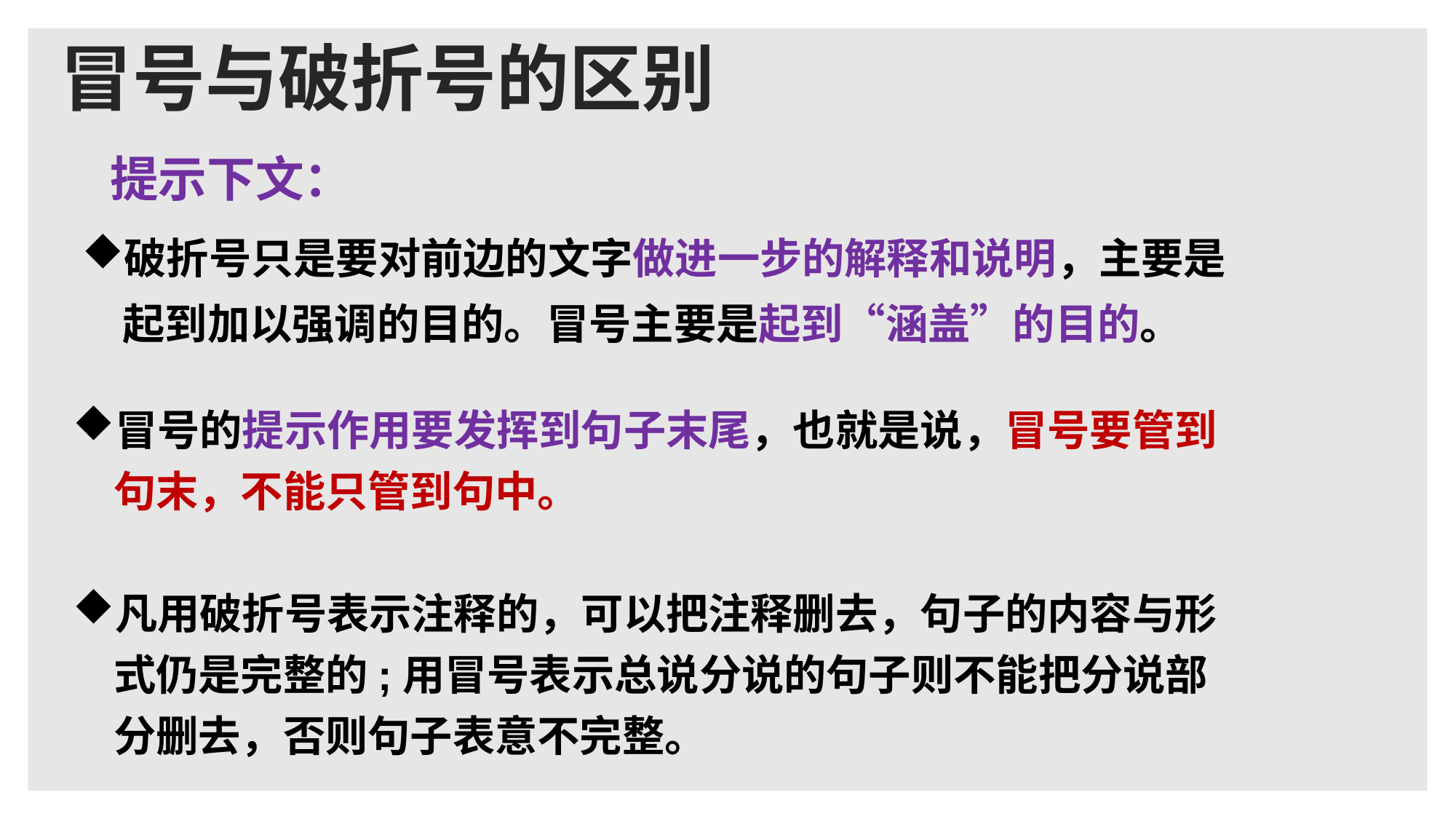

# 冒号与破折号的区别
提示下文：
破折号只是要对前边的文字做进一步的解释和说明，主要是起到加以强调的目的。冒号主要是起到“涵盖”的目的。
冒号的提示作用要发挥到句子末尾，也就是说，冒号要管到句末，不能只管到句中。

凡用破折号表示注释的，可以把注释删去，句子的内容与形式仍是完整的;用冒号表示总说分说的句子则不能把分说部分删去，否则句子表意不完整。